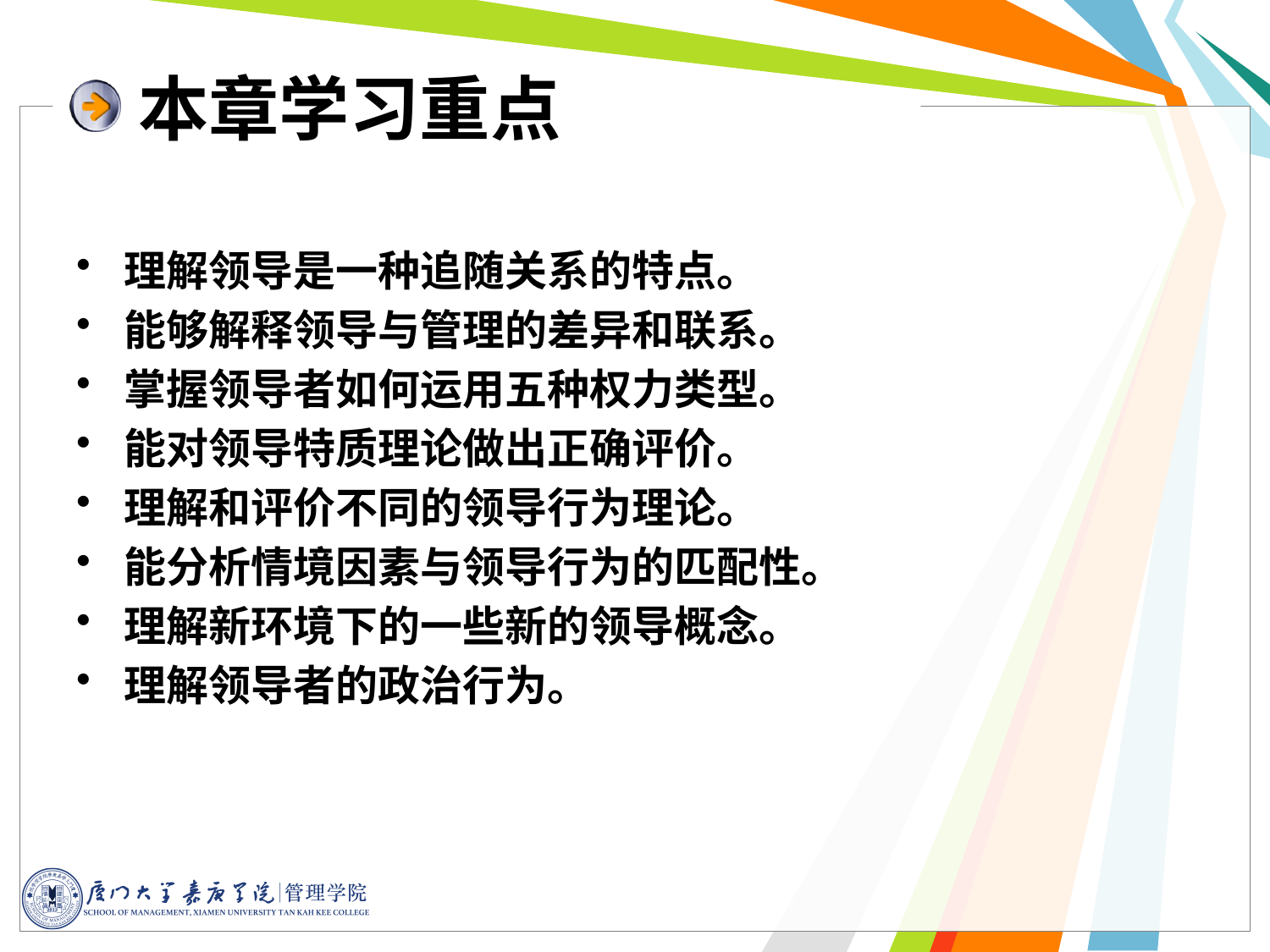

# 本章学习重点
理解领导是一种追随关系的特点。
能够解释领导与管理的差异和联系。
掌握领导者如何运用五种权力类型。
能对领导特质理论做出正确评价。
理解和评价不同的领导行为理论。
能分析情境因素与领导行为的匹配性。
理解新环境下的一些新的领导概念。
理解领导者的政治行为。